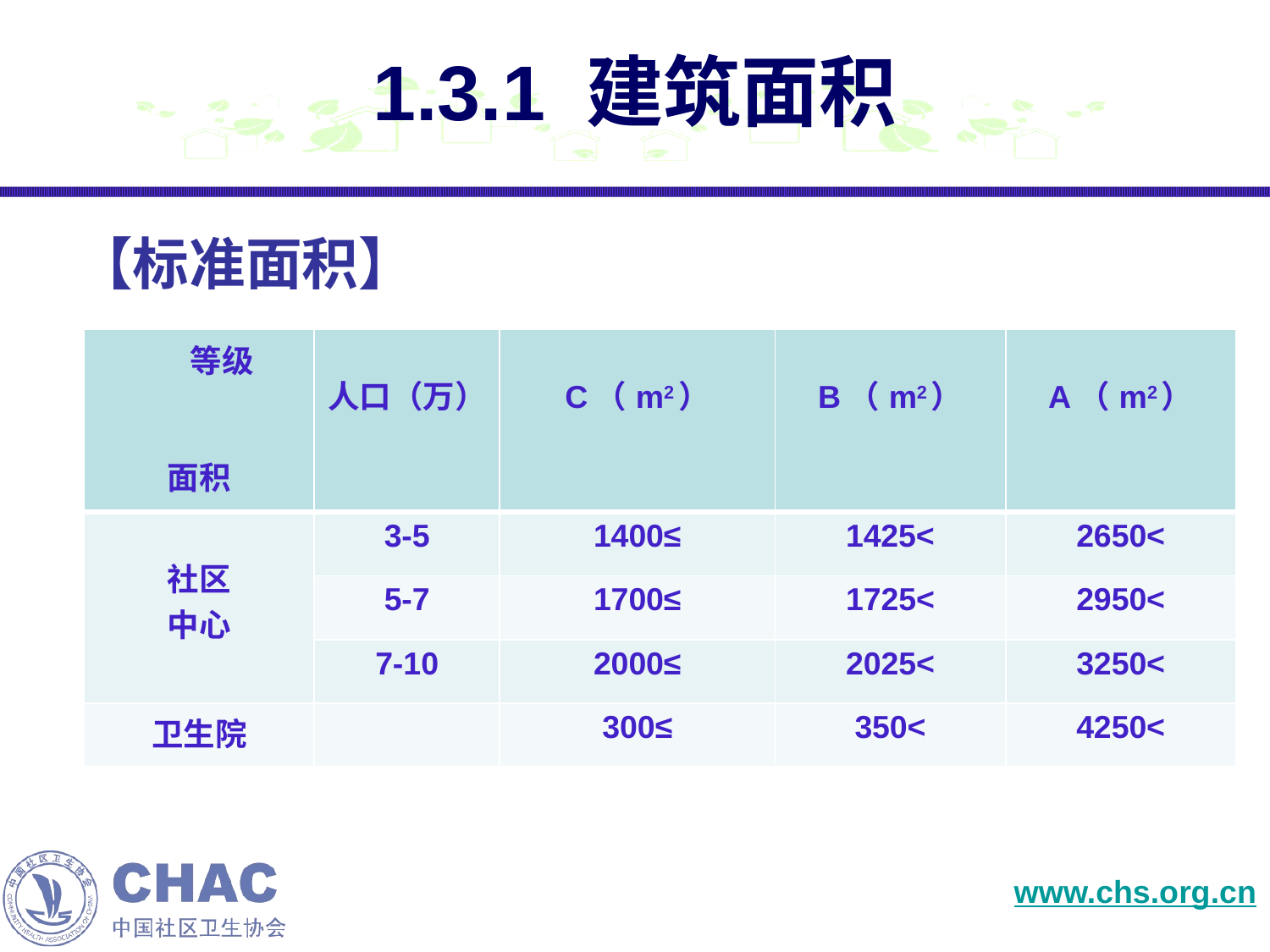

# 1.3.1 建筑面积
【标准面积】

| 等级 面积 | 人口（万） | C（m2） | B（m2） | A（m2） |
| --- | --- | --- | --- | --- |
| 社区 中心 | 3-5 | 1400≤ | 1425< | 2650< |
|  | 5-7 | 1700≤ | 1725< | 2950< |
|  | 7-10 | 2000≤ | 2025< | 3250< |
| 卫生院 |  | 300≤ | 350< | 4250< |